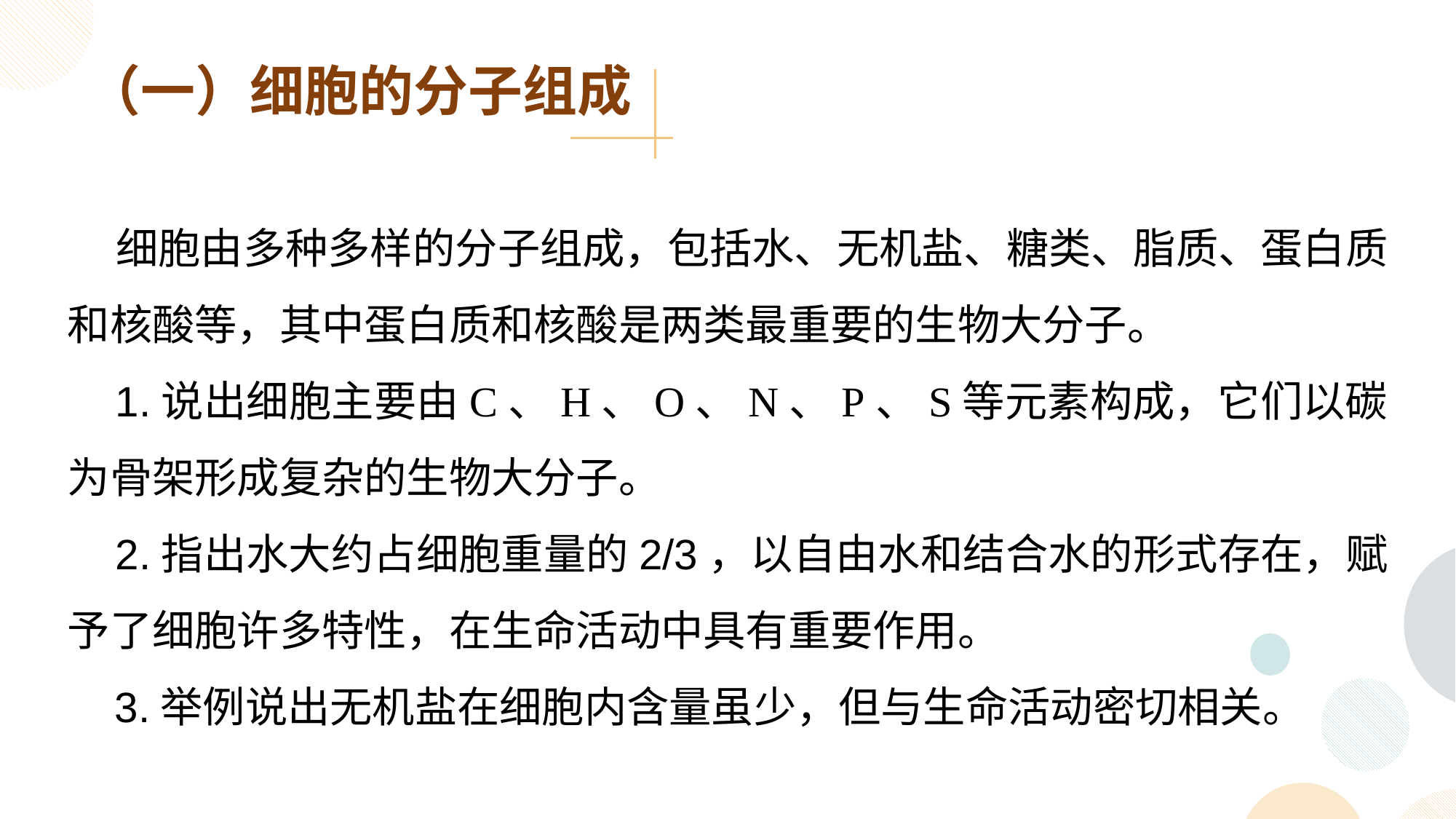

（一）细胞的分子组成
    细胞由多种多样的分子组成，包括水、无机盐、糖类、脂质、蛋白质和核酸等，其中蛋白质和核酸是两类最重要的生物大分子。
    1.说出细胞主要由C、H、O、N、P、S等元素构成，它们以碳为骨架形成复杂的生物大分子。
    2.指出水大约占细胞重量的2/3，以自由水和结合水的形式存在，赋予了细胞许多特性，在生命活动中具有重要作用。
    3.举例说出无机盐在细胞内含量虽少，但与生命活动密切相关。